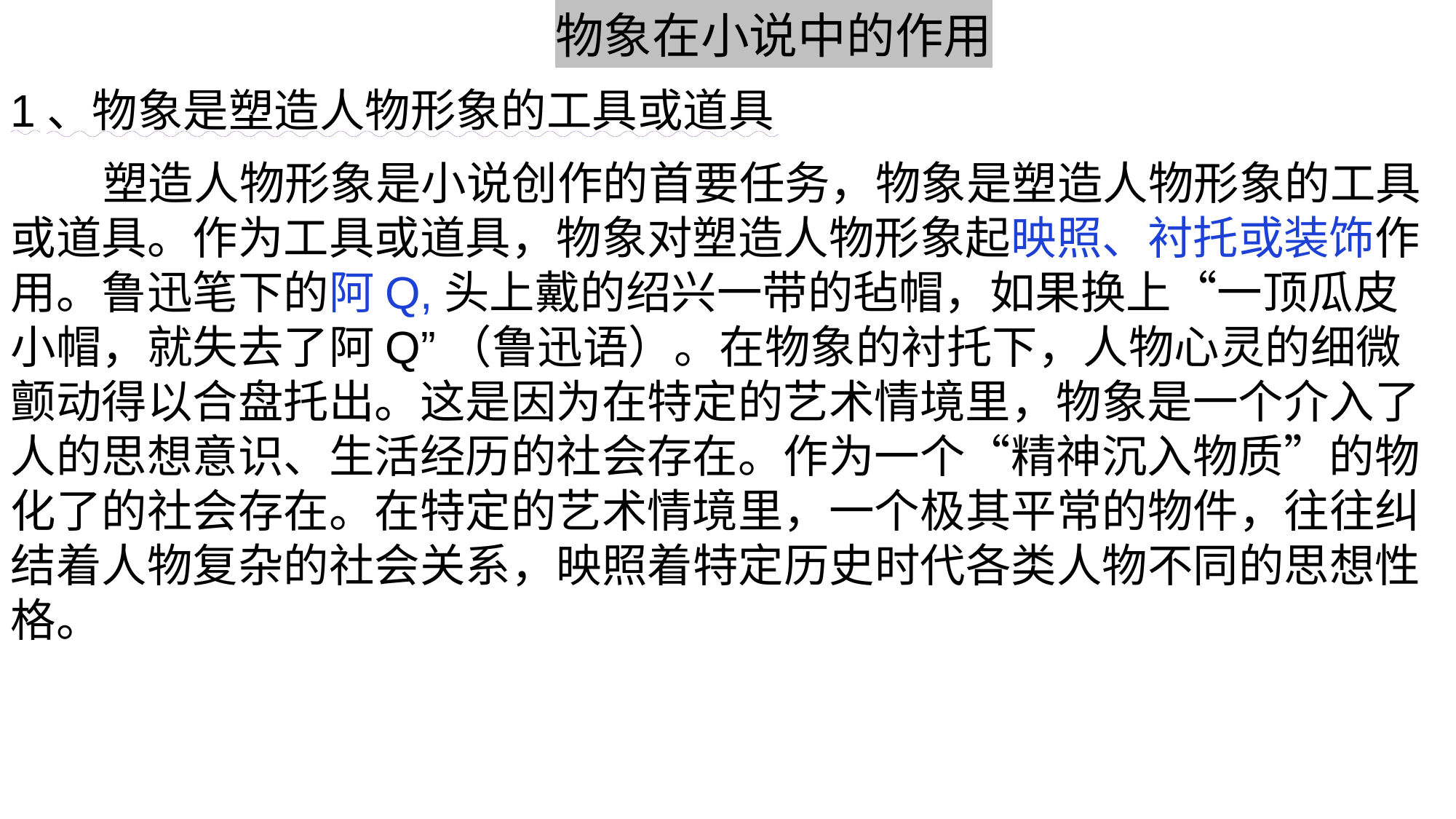

物象在小说中的作用
1、物象是塑造人物形象的工具或道具
        塑造人物形象是小说创作的首要任务，物象是塑造人物形象的工具或道具。作为工具或道具，物象对塑造人物形象起映照、衬托或装饰作用。鲁迅笔下的阿Q,头上戴的绍兴一带的毡帽，如果换上“一顶瓜皮小帽，就失去了阿Q”（鲁迅语）。在物象的衬托下，人物心灵的细微颤动得以合盘托出。这是因为在特定的艺术情境里，物象是一个介入了人的思想意识、生活经历的社会存在。作为一个“精神沉入物质”的物化了的社会存在。在特定的艺术情境里，一个极其平常的物件，往往纠结着人物复杂的社会关系，映照着特定历史时代各类人物不同的思想性格。